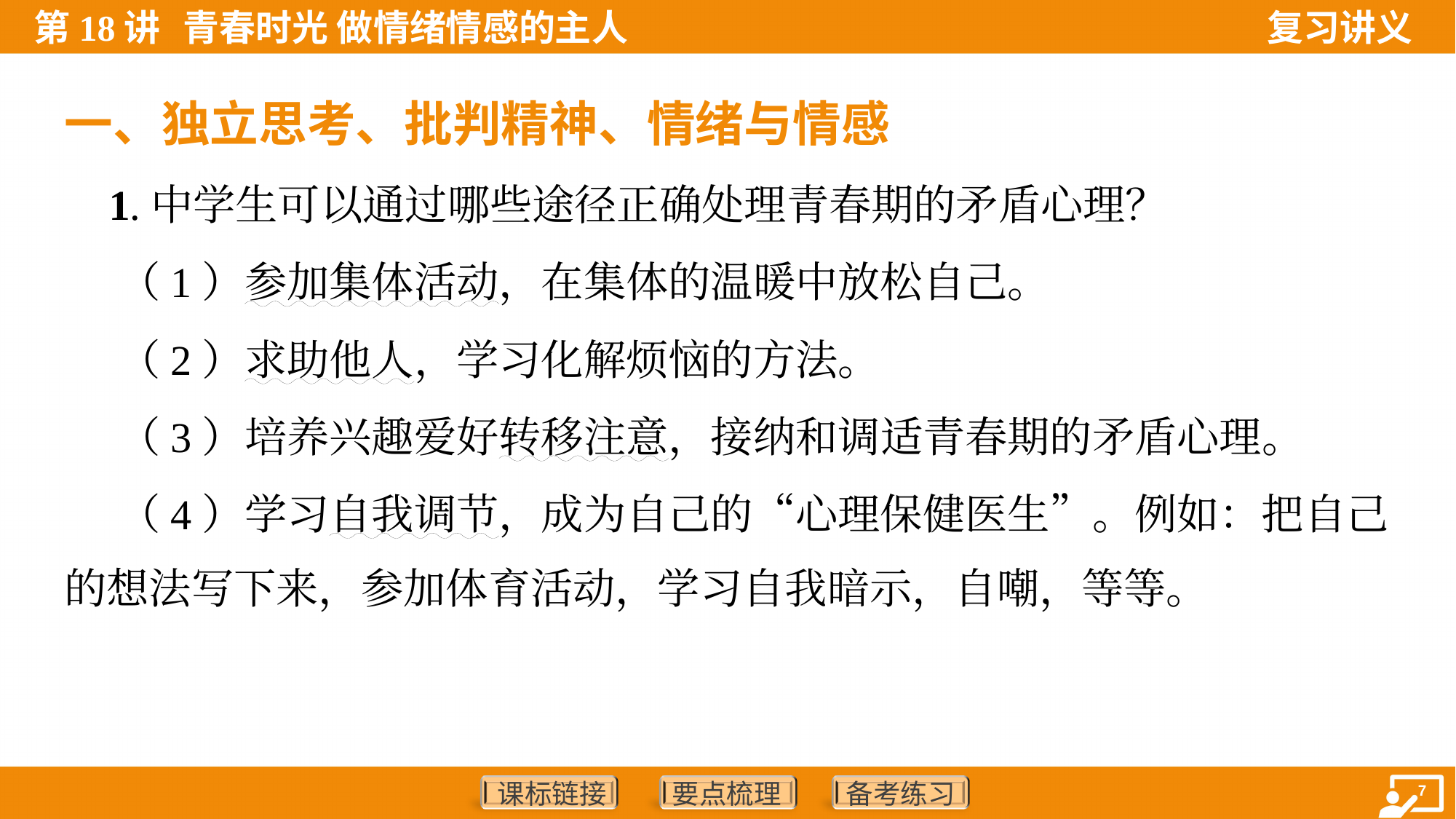

一、独立思考、批判精神、情绪与情感
    1.中学生可以通过哪些途径正确处理青春期的矛盾心理？
    （1）参加集体活动，在集体的温暖中放松自己。
    （2）求助他人，学习化解烦恼的方法。
    （3）培养兴趣爱好转移注意，接纳和调适青春期的矛盾心理。
    （4）学习自我调节，成为自己的“心理保健医生”。例如：把自己
的想法写下来，参加体育活动，学习自我暗示，自嘲，等等。